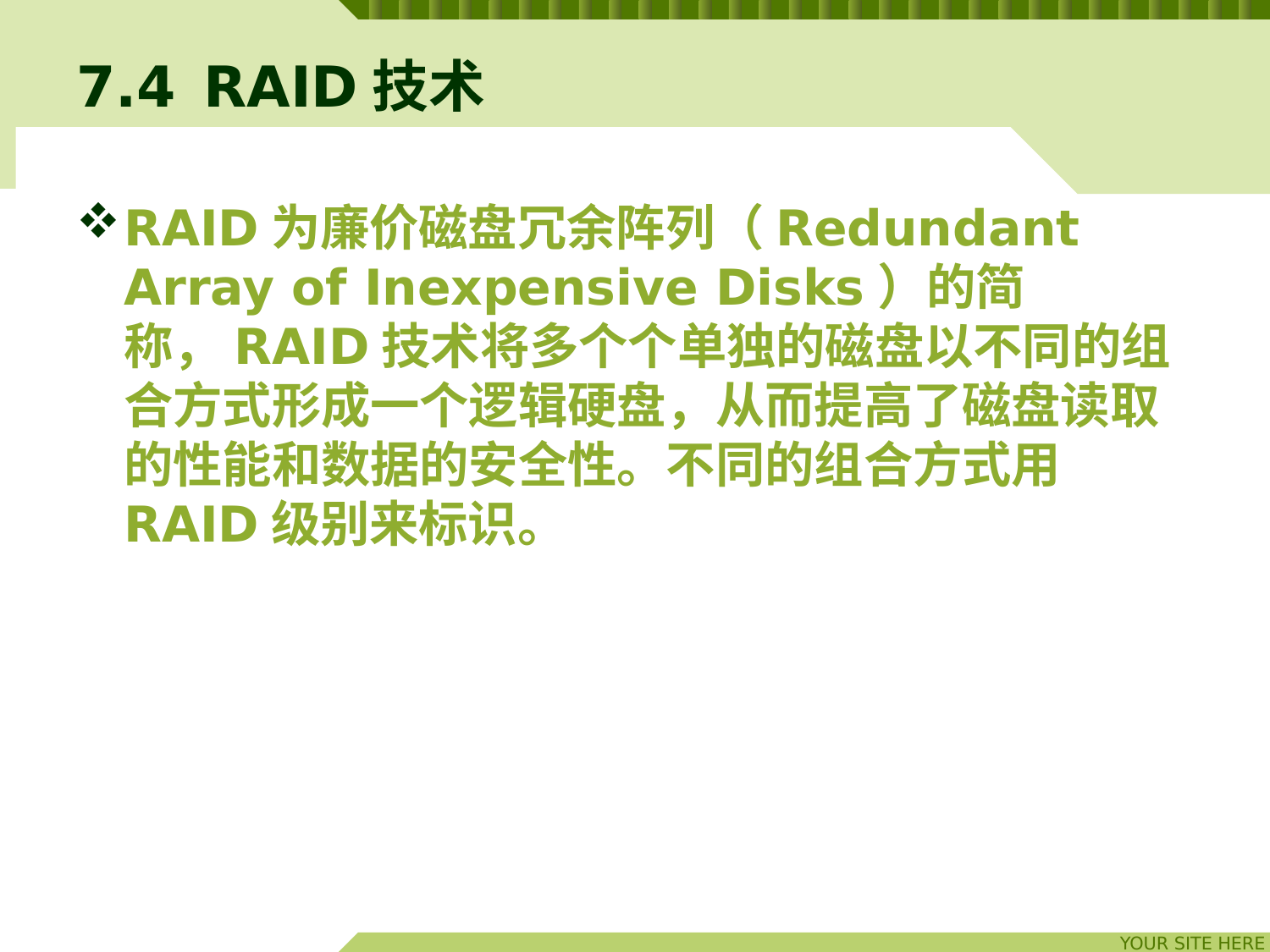

# 7.4	RAID技术
RAID为廉价磁盘冗余阵列（Redundant Array of Inexpensive Disks）的简称，RAID技术将多个个单独的磁盘以不同的组合方式形成一个逻辑硬盘，从而提高了磁盘读取的性能和数据的安全性。不同的组合方式用RAID级别来标识。